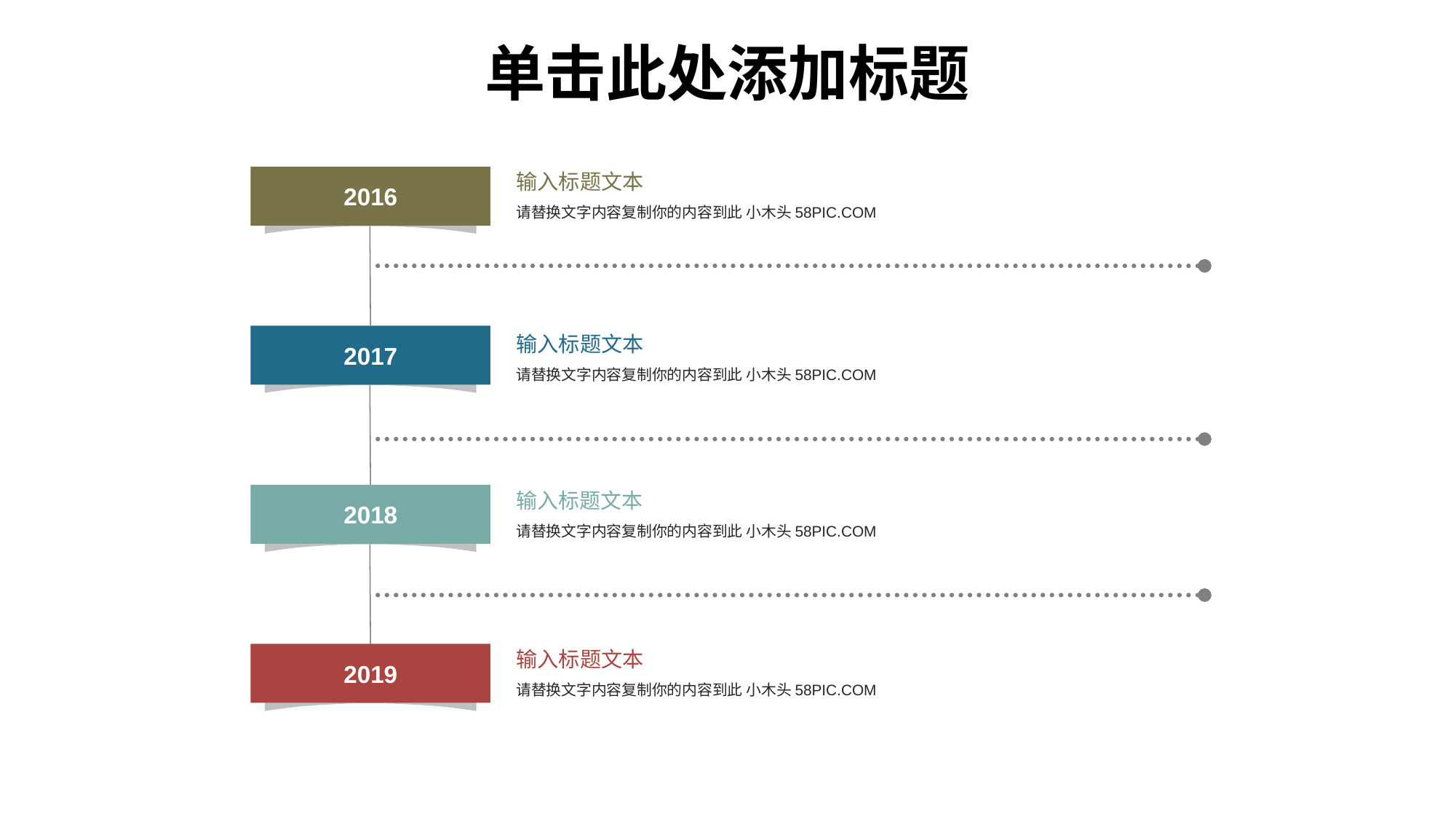

单击此处添加标题
2016

输入标题文本
请替换文字内容复制你的内容到此 小木头58PIC.COM

2017

输入标题文本
请替换文字内容复制你的内容到此 小木头58PIC.COM

2018

输入标题文本
请替换文字内容复制你的内容到此 小木头58PIC.COM

2019

输入标题文本
请替换文字内容复制你的内容到此 小木头58PIC.COM